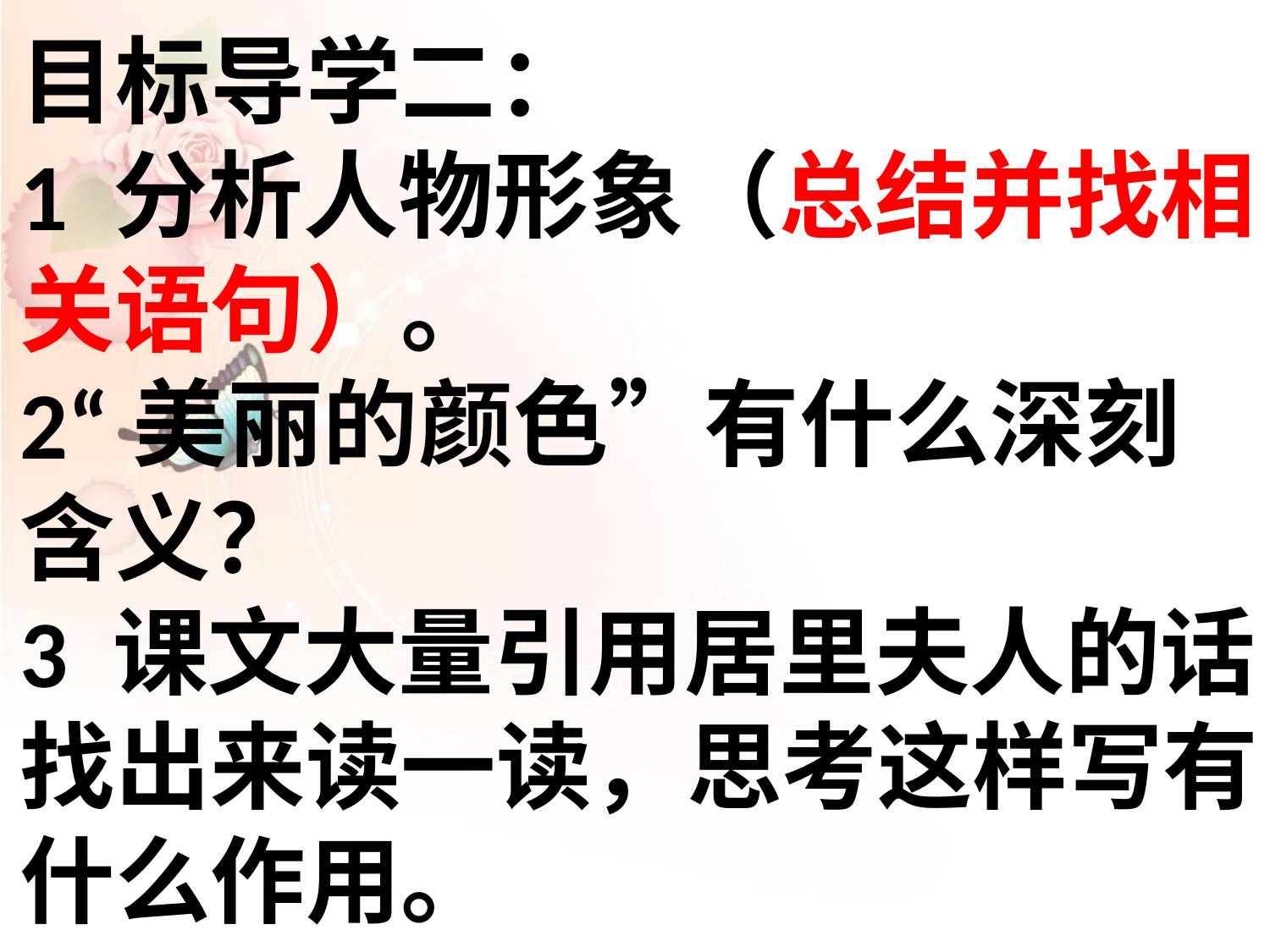

目标导学二：
1 分析人物形象（总结并找相关语句）。
2“美丽的颜色”有什么深刻含义？
3 课文大量引用居里夫人的话，找出来读一读，思考这样写有什么作用。